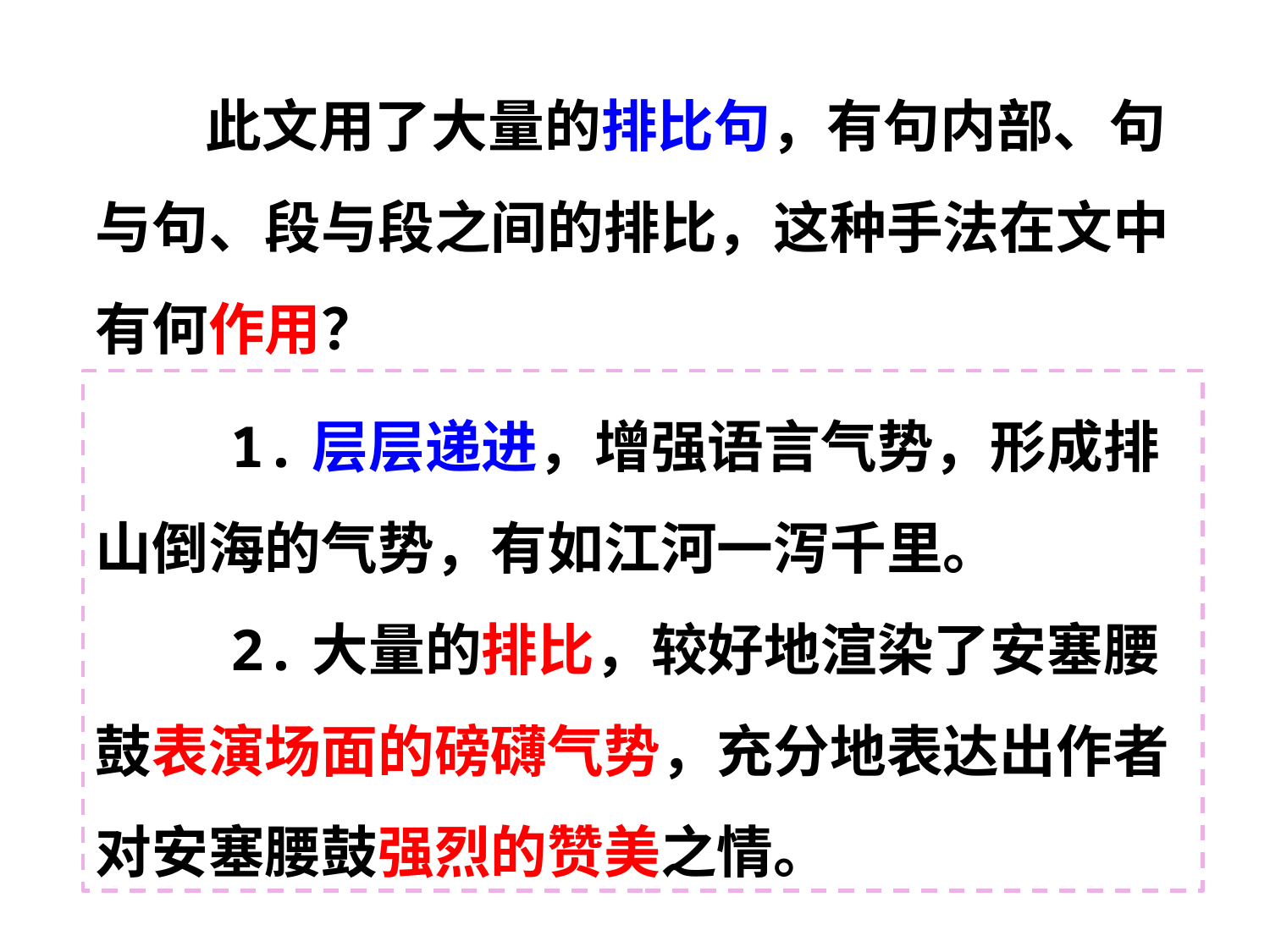

此文用了大量的排比句，有句内部、句与句、段与段之间的排比，这种手法在文中有何作用？
    1.层层递进，增强语言气势，形成排山倒海的气势，有如江河一泻千里。
    2.大量的排比，较好地渲染了安塞腰鼓表演场面的磅礴气势，充分地表达出作者对安塞腰鼓强烈的赞美之情。